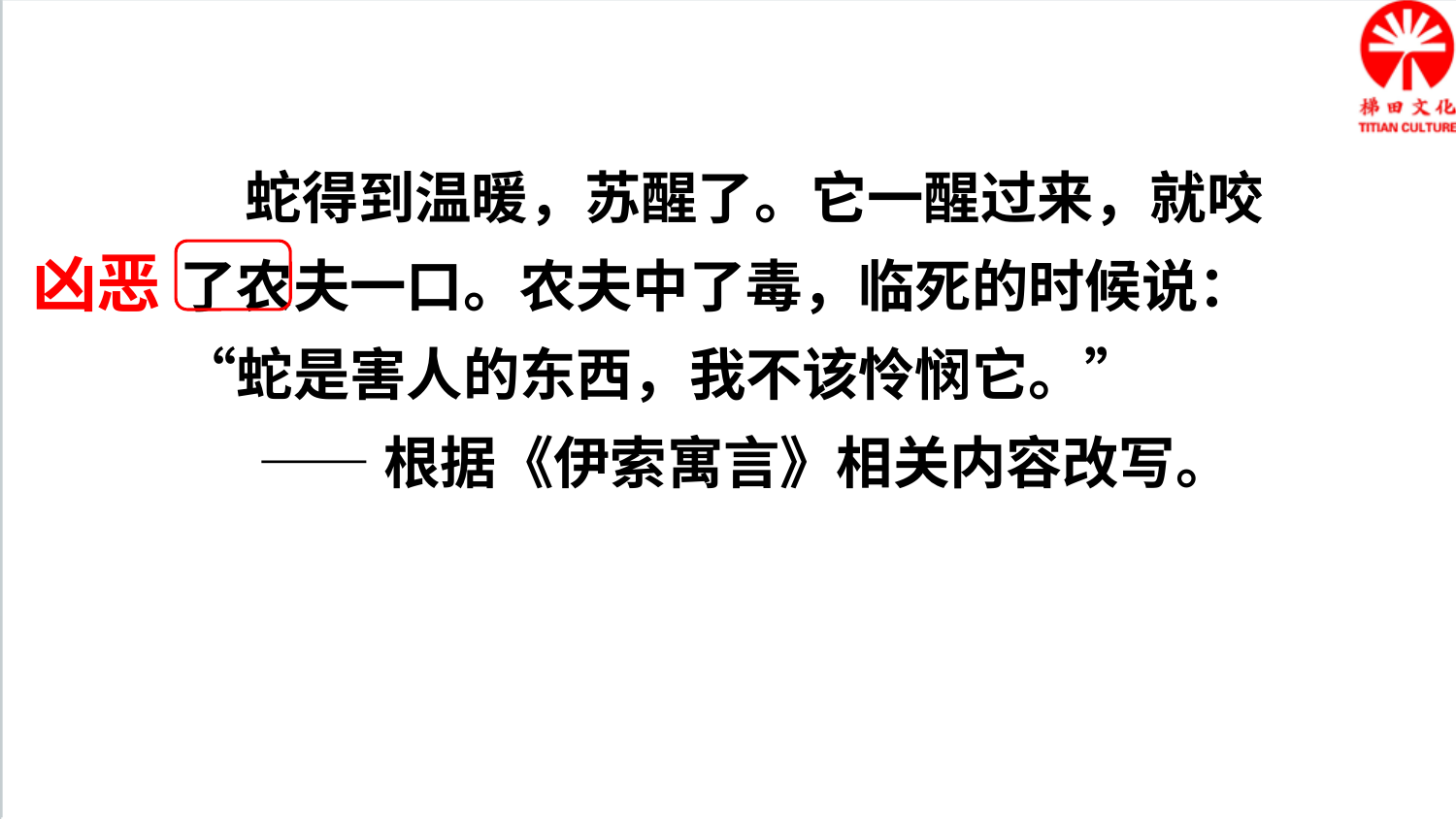

蛇得到温暖，苏醒了。它一醒过来，就咬了农夫一口。农夫中了毒，临死的时候说：“蛇是害人的东西，我不该怜悯它。”
      ——根据《伊索寓言》相关内容改写。
凶恶